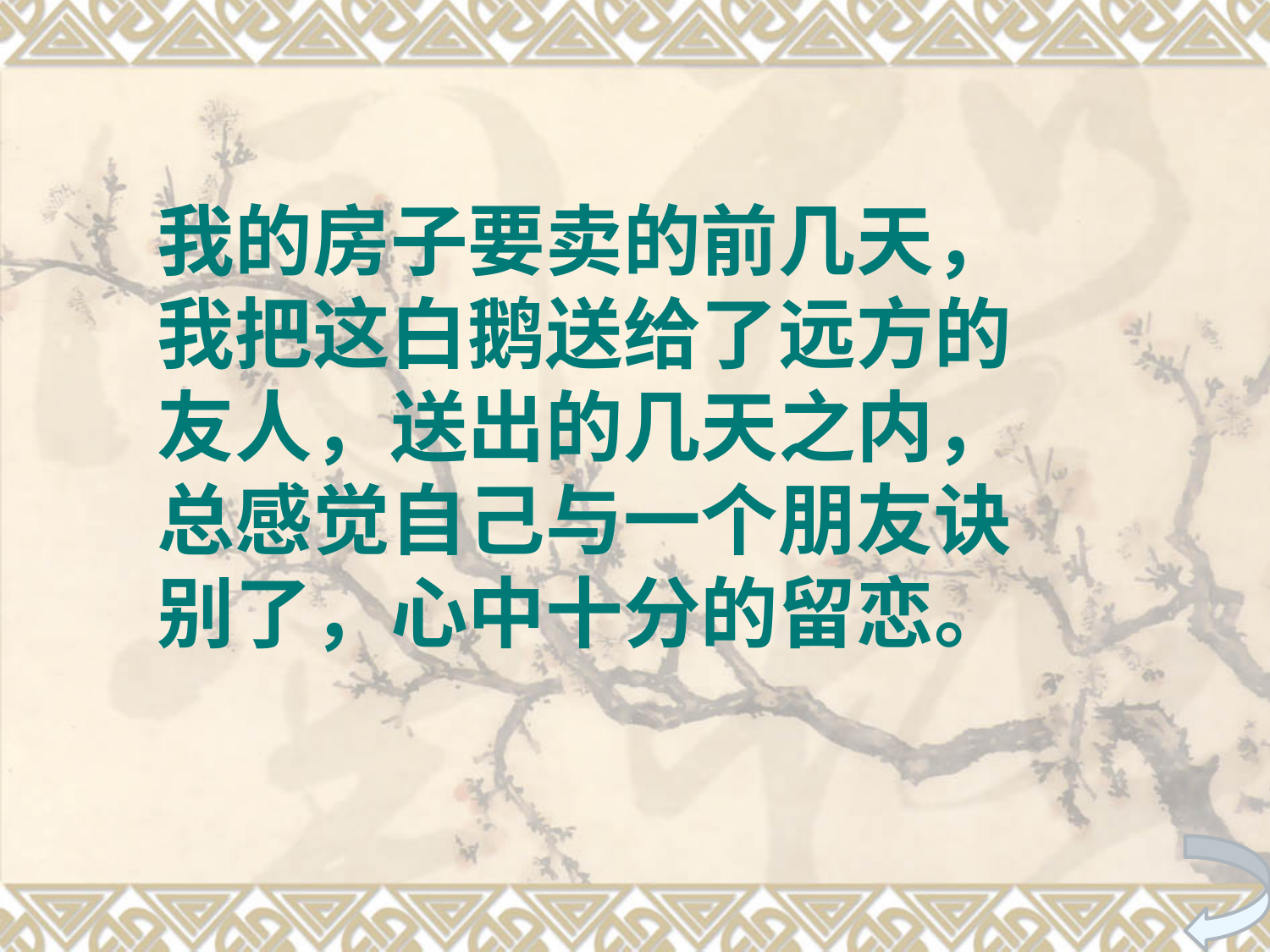

我的房子要卖的前几天，我把这白鹅送给了远方的友人，送出的几天之内，总感觉自己与一个朋友诀别了，心中十分的留恋。